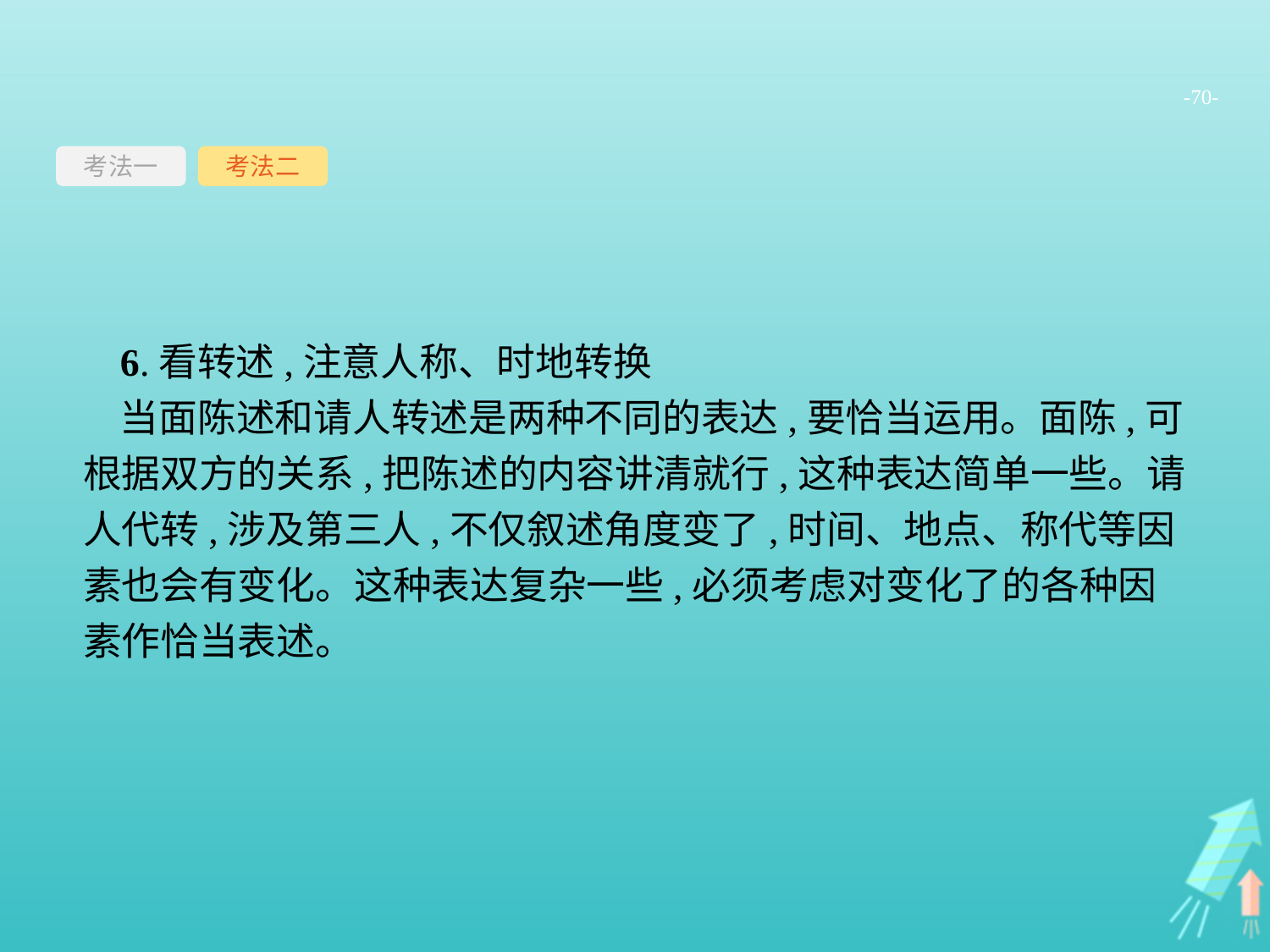

-70-
考法一
考法二
6.看转述,注意人称、时地转换
当面陈述和请人转述是两种不同的表达,要恰当运用。面陈,可根据双方的关系,把陈述的内容讲清就行,这种表达简单一些。请人代转,涉及第三人,不仅叙述角度变了,时间、地点、称代等因素也会有变化。这种表达复杂一些,必须考虑对变化了的各种因素作恰当表述。